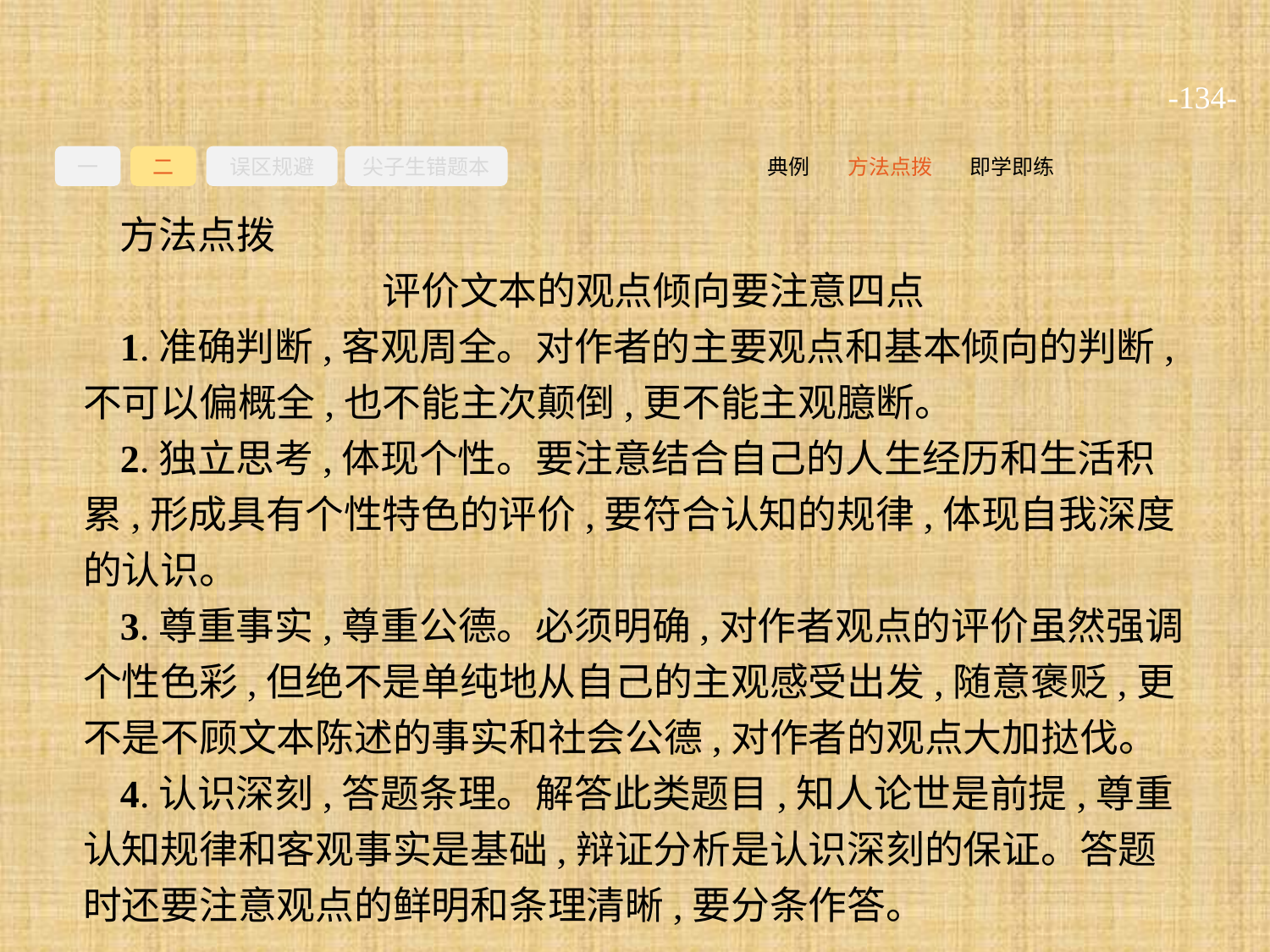

-134-
一
二
误区规避
尖子生错题本
即学即练
方法点拨
典例
方法点拨
评价文本的观点倾向要注意四点
1.准确判断,客观周全。对作者的主要观点和基本倾向的判断,不可以偏概全,也不能主次颠倒,更不能主观臆断。
2.独立思考,体现个性。要注意结合自己的人生经历和生活积累,形成具有个性特色的评价,要符合认知的规律,体现自我深度的认识。
3.尊重事实,尊重公德。必须明确,对作者观点的评价虽然强调个性色彩,但绝不是单纯地从自己的主观感受出发,随意褒贬,更不是不顾文本陈述的事实和社会公德,对作者的观点大加挞伐。
4.认识深刻,答题条理。解答此类题目,知人论世是前提,尊重认知规律和客观事实是基础,辩证分析是认识深刻的保证。答题时还要注意观点的鲜明和条理清晰,要分条作答。